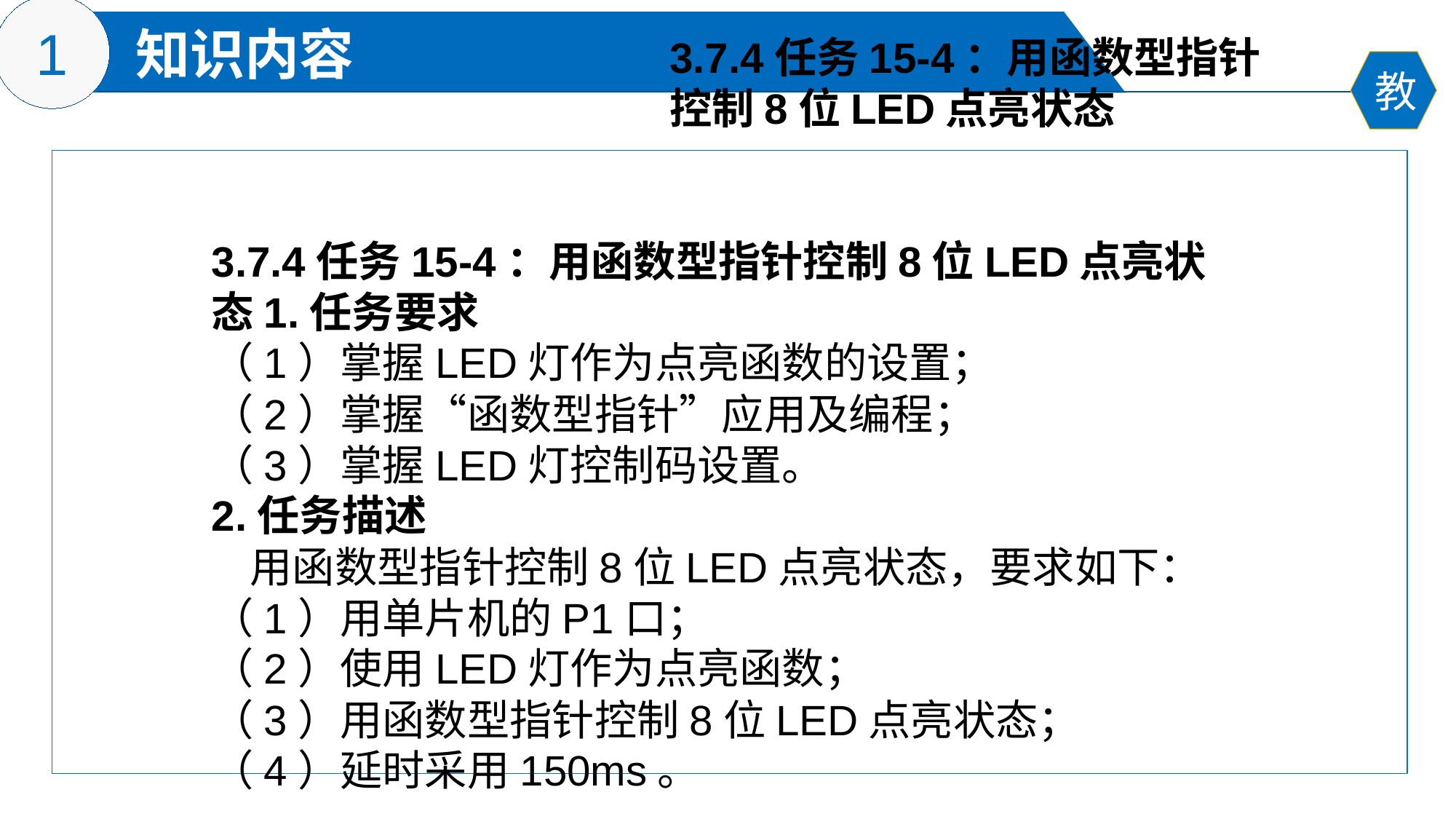

3.7.4任务15-4：用函数型指针
控制8位LED点亮状态
3.7.4任务15-4：用函数型指针控制8位LED点亮状态1.任务要求
（1）掌握LED灯作为点亮函数的设置；
（2）掌握“函数型指针”应用及编程；
（3）掌握LED灯控制码设置。
2.任务描述
   用函数型指针控制8位LED点亮状态，要求如下：
（1）用单片机的P1口；
（2）使用LED灯作为点亮函数；
（3）用函数型指针控制8位LED点亮状态；
（4）延时采用150ms。